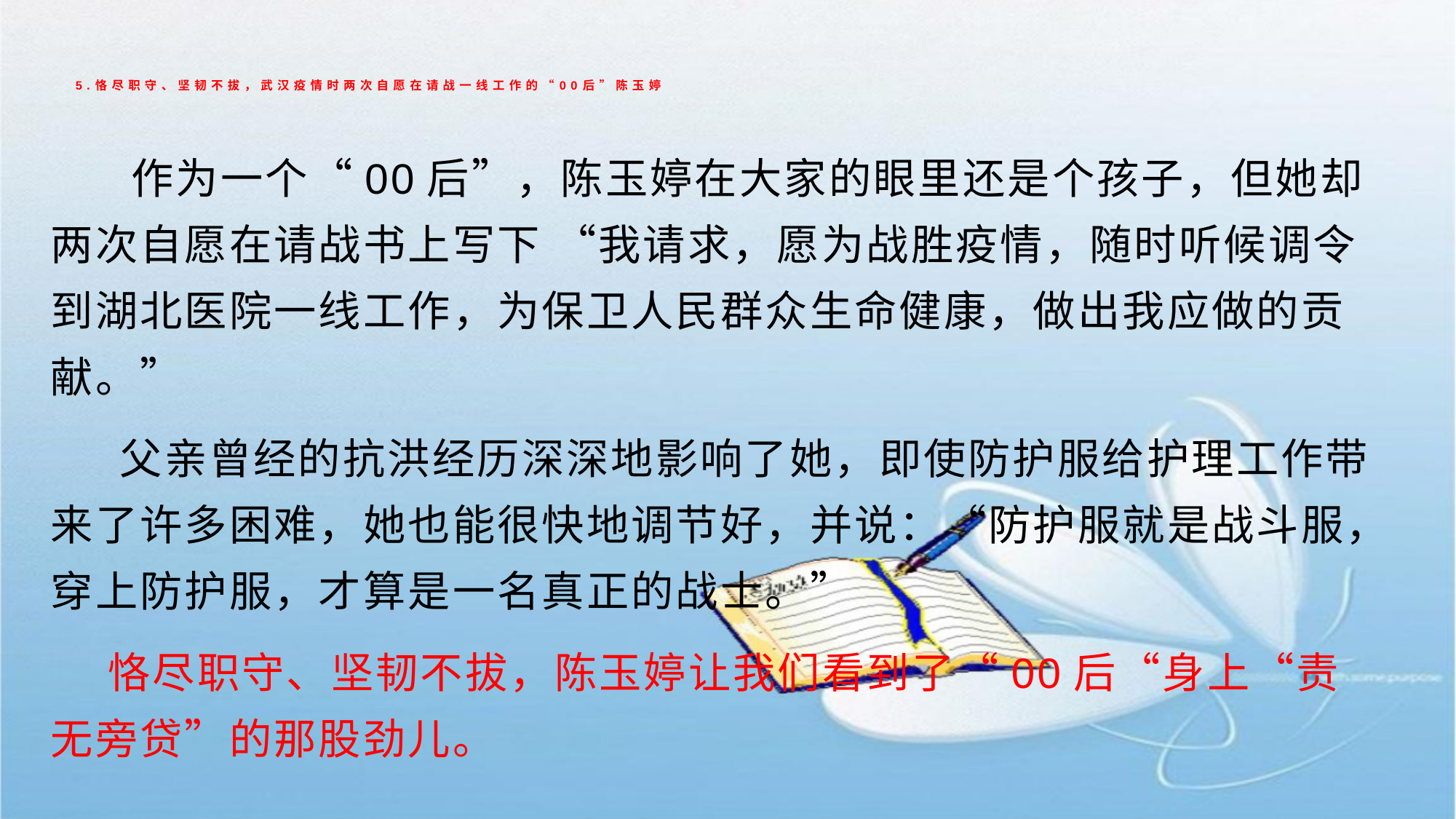

# 5.恪尽职守、坚韧不拔，武汉疫情时两次自愿在请战一线工作的“00后”陈玉婷
      作为一个“00后”，陈玉婷在大家的眼里还是个孩子，但她却两次自愿在请战书上写下 “我请求，愿为战胜疫情，随时听候调令到湖北医院一线工作，为保卫人民群众生命健康，做出我应做的贡献。”
     父亲曾经的抗洪经历深深地影响了她，即使防护服给护理工作带来了许多困难，她也能很快地调节好，并说：“防护服就是战斗服，穿上防护服，才算是一名真正的战士。”
    恪尽职守、坚韧不拔，陈玉婷让我们看到了“00后“身上“责无旁贷”的那股劲儿。